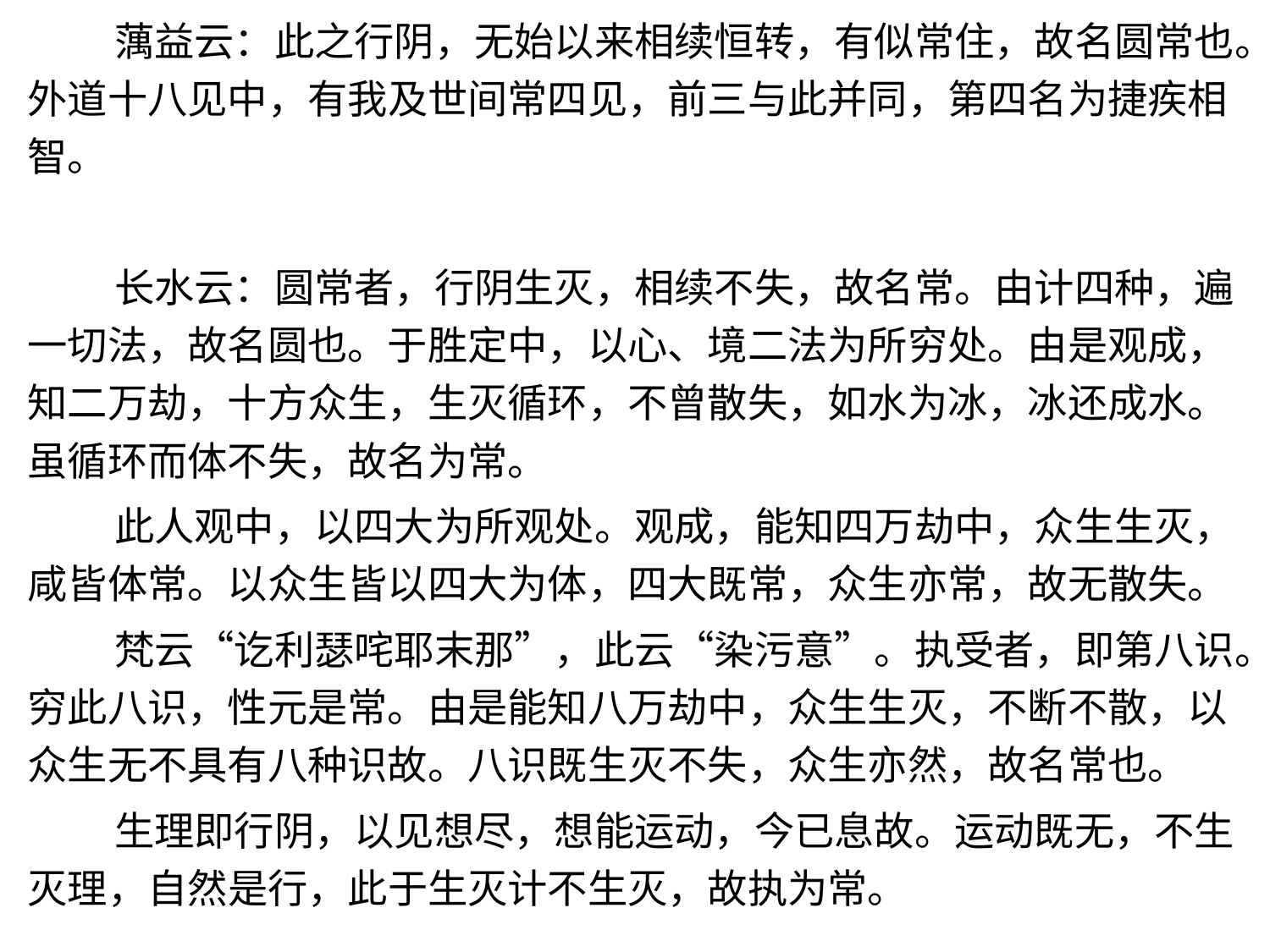

蕅益云：此之行阴，无始以来相续恒转，有似常住，故名圆常也。外道十八见中，有我及世间常四见，前三与此并同，第四名为捷疾相智。

         长水云：圆常者，行阴生灭，相续不失，故名常。由计四种，遍一切法，故名圆也。于胜定中，以心、境二法为所穷处。由是观成，知二万劫，十方众生，生灭循环，不曾散失，如水为冰，冰还成水。虽循环而体不失，故名为常。
         此人观中，以四大为所观处。观成，能知四万劫中，众生生灭，咸皆体常。以众生皆以四大为体，四大既常，众生亦常，故无散失。
         梵云“讫利瑟咤耶末那”，此云“染污意”。执受者，即第八识。穷此八识，性元是常。由是能知八万劫中，众生生灭，不断不散，以众生无不具有八种识故。八识既生灭不失，众生亦然，故名常也。
         生理即行阴，以见想尽，想能运动，今已息故。运动既无，不生灭理，自然是行，此于生灭计不生灭，故执为常。